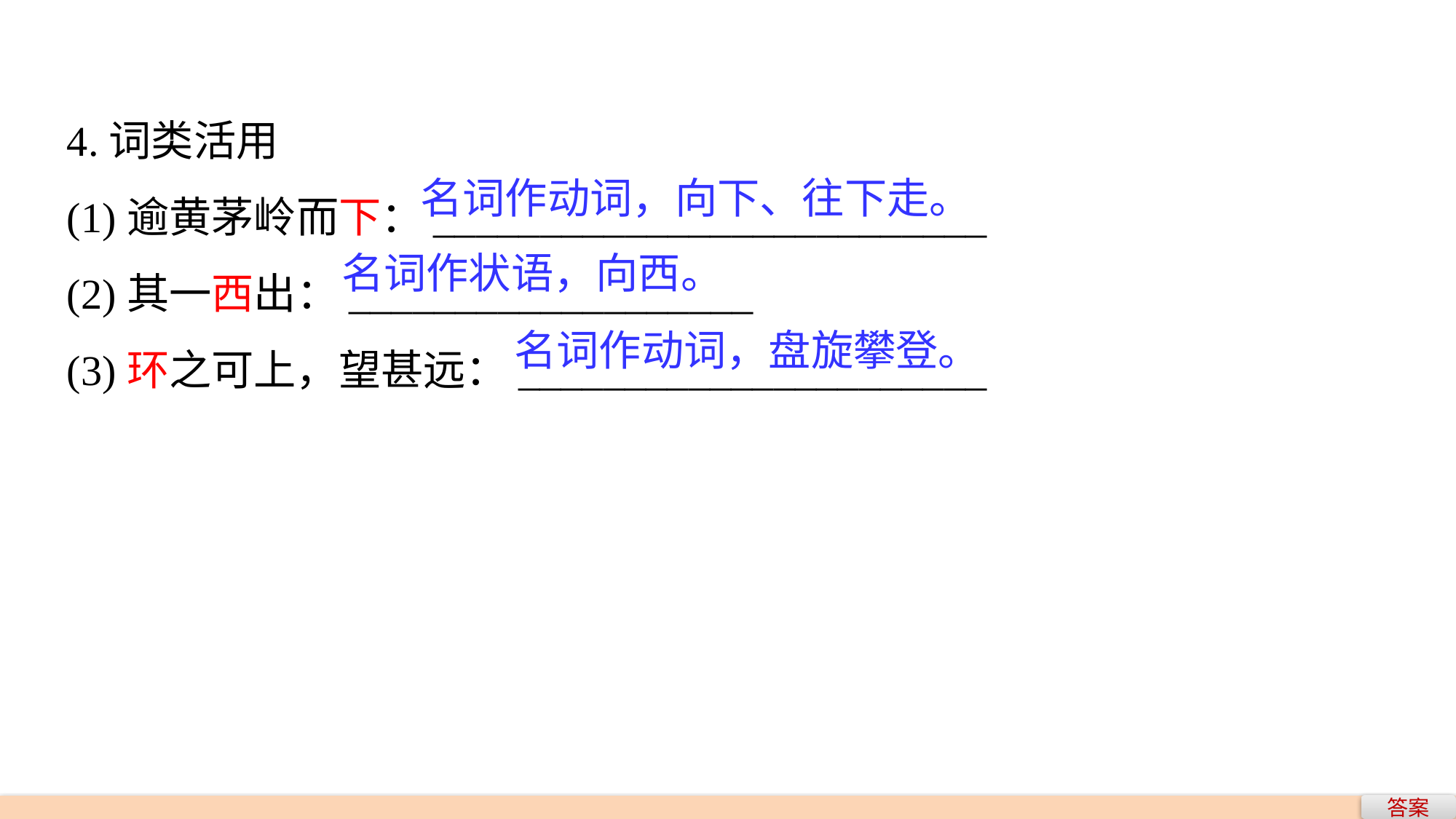

4.词类活用
(1)逾黄茅岭而下：__________________________
(2)其一西出：___________________
(3)环之可上，望甚远：______________________
名词作动词，向下、往下走。
名词作状语，向西。
名词作动词，盘旋攀登。
答案